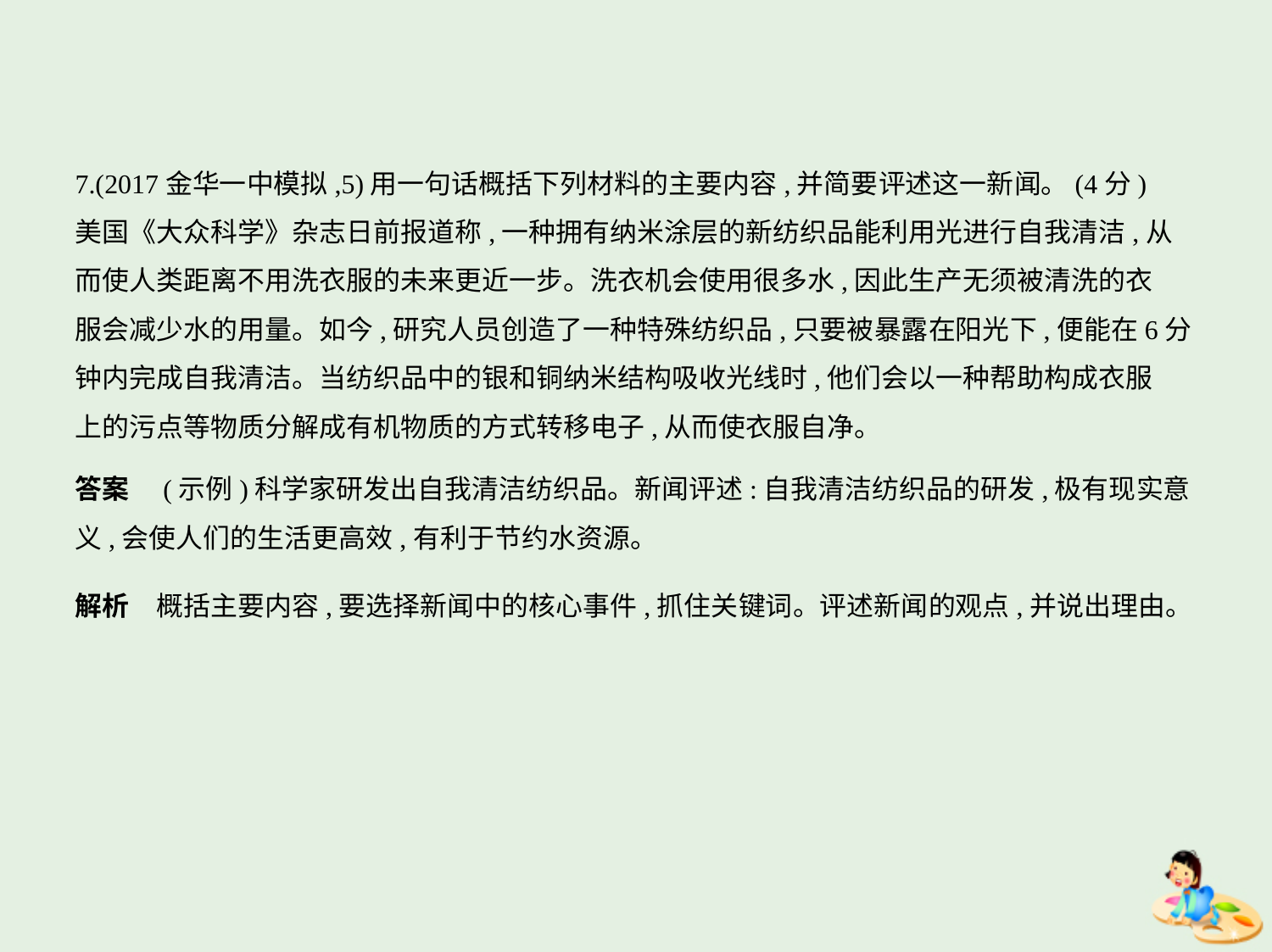

7.(2017金华一中模拟,5)用一句话概括下列材料的主要内容,并简要评述这一新闻。(4分)
美国《大众科学》杂志日前报道称,一种拥有纳米涂层的新纺织品能利用光进行自我清洁,从
而使人类距离不用洗衣服的未来更近一步。洗衣机会使用很多水,因此生产无须被清洗的衣
服会减少水的用量。如今,研究人员创造了一种特殊纺织品,只要被暴露在阳光下,便能在6分
钟内完成自我清洁。当纺织品中的银和铜纳米结构吸收光线时,他们会以一种帮助构成衣服
上的污点等物质分解成有机物质的方式转移电子,从而使衣服自净。
答案　(示例)科学家研发出自我清洁纺织品。新闻评述:自我清洁纺织品的研发,极有现实意
义,会使人们的生活更高效,有利于节约水资源。
解析　概括主要内容,要选择新闻中的核心事件,抓住关键词。评述新闻的观点,并说出理由。